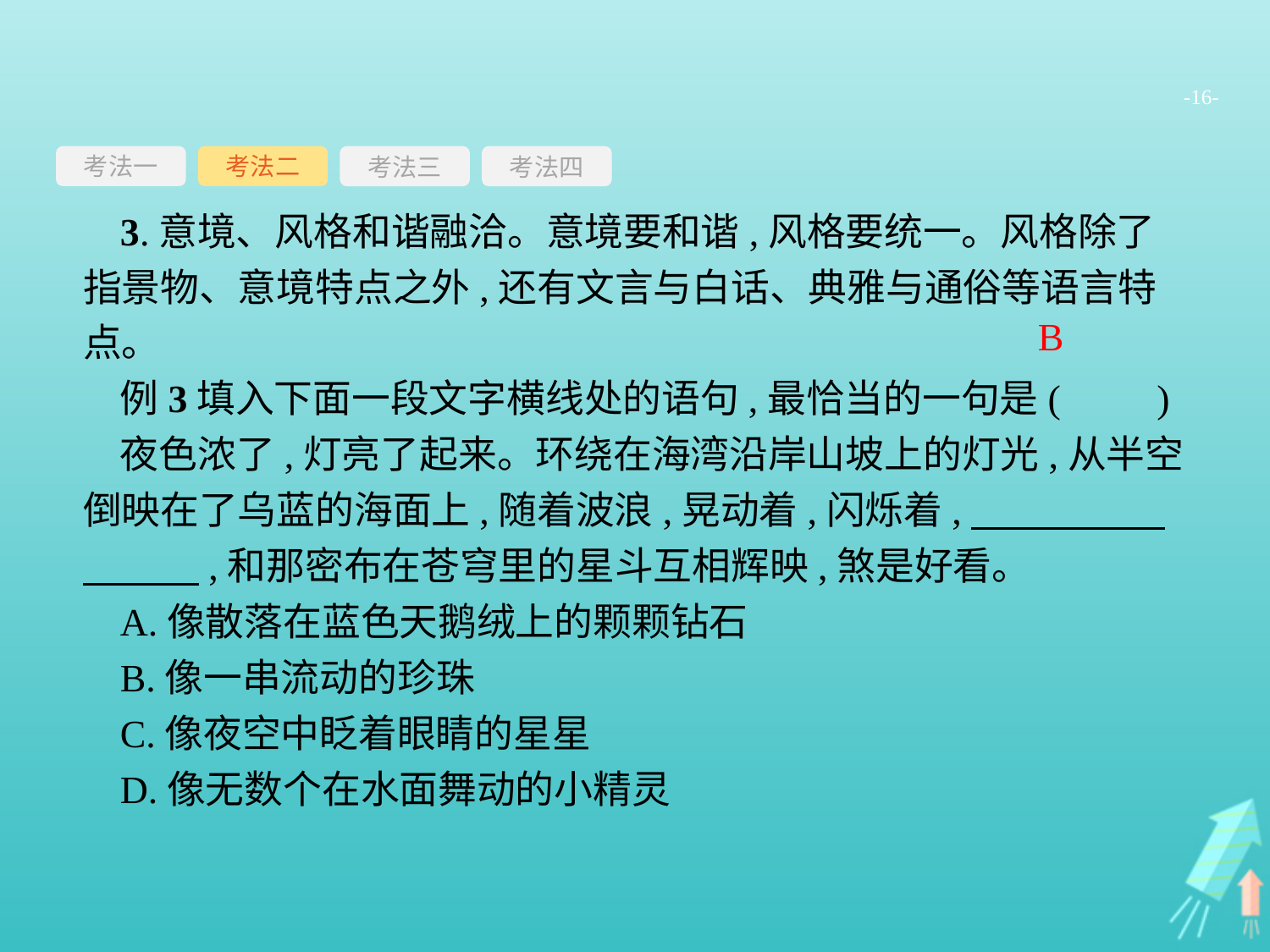

-16-
考法一
考法三
考法四
考法二
3.意境、风格和谐融洽。意境要和谐,风格要统一。风格除了指景物、意境特点之外,还有文言与白话、典雅与通俗等语言特点。
例3填入下面一段文字横线处的语句,最恰当的一句是(　　)
夜色浓了,灯亮了起来。环绕在海湾沿岸山坡上的灯光,从半空倒映在了乌蓝的海面上,随着波浪,晃动着,闪烁着,　　　　　　　　,和那密布在苍穹里的星斗互相辉映,煞是好看。
A.像散落在蓝色天鹅绒上的颗颗钻石
B.像一串流动的珍珠
C.像夜空中眨着眼睛的星星
D.像无数个在水面舞动的小精灵
B